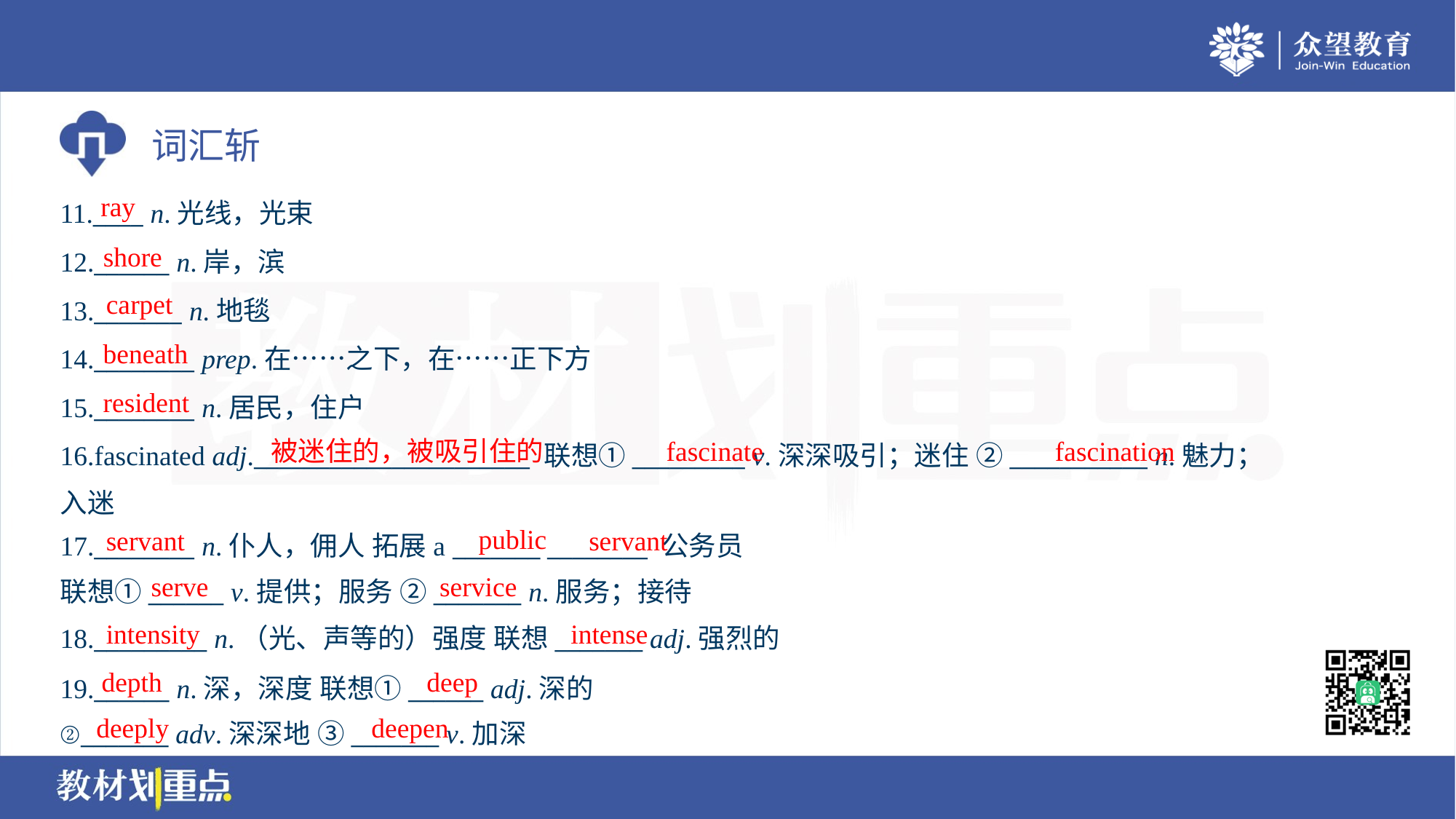

ray
11.____ n.光线，光束
12.______ n.岸，滨
13._______ n.地毯
14.________ prep.在……之下，在……正下方
15.________ n.居民，住户
16.fascinated adj.______________________ 联想①_________ v.深深吸引；迷住 ②___________ n.魅力；
入迷
shore
carpet
beneath
resident
被迷住的，被吸引住的
fascinate
fascination
public
servant
servant
17.________ n.仆人，佣人 拓展a _______ ________ 公务员
联想①______ v.提供；服务 ②_______ n.服务；接待
serve
service
intensity
intense
18._________ n.（光、声等的）强度 联想_______ adj.强烈的
depth
deep
19.______ n.深，深度 联想①______ adj.深的
②_______ adv.深深地 ③_______ v.加深
deeply
deepen